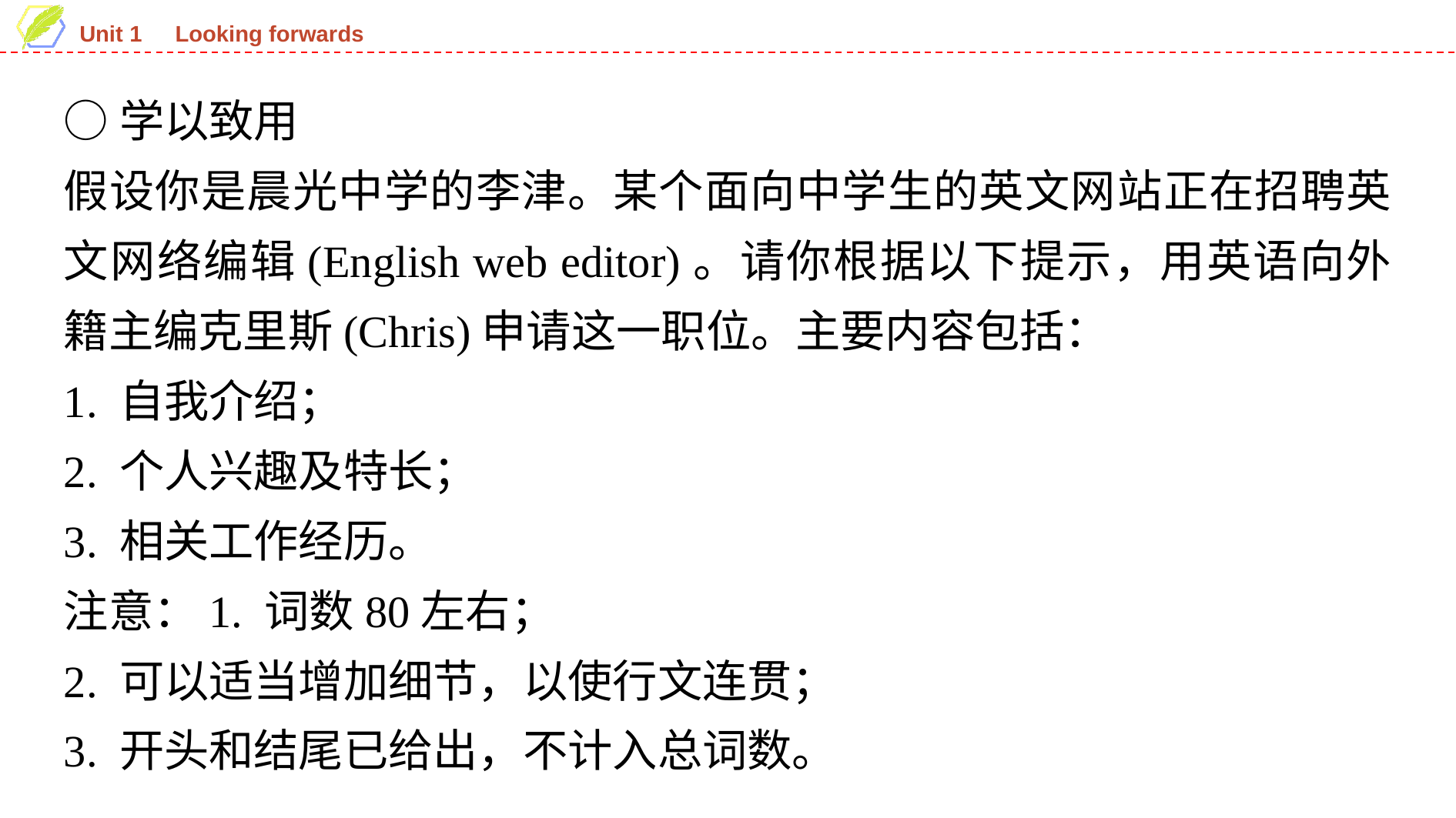

○学以致用
假设你是晨光中学的李津。某个面向中学生的英文网站正在招聘英文网络编辑(English web editor)。请你根据以下提示，用英语向外籍主编克里斯(Chris)申请这一职位。主要内容包括：
1. 自我介绍；
2. 个人兴趣及特长；
3. 相关工作经历。
注意：1. 词数80左右；
2. 可以适当增加细节，以使行文连贯；
3. 开头和结尾已给出，不计入总词数。